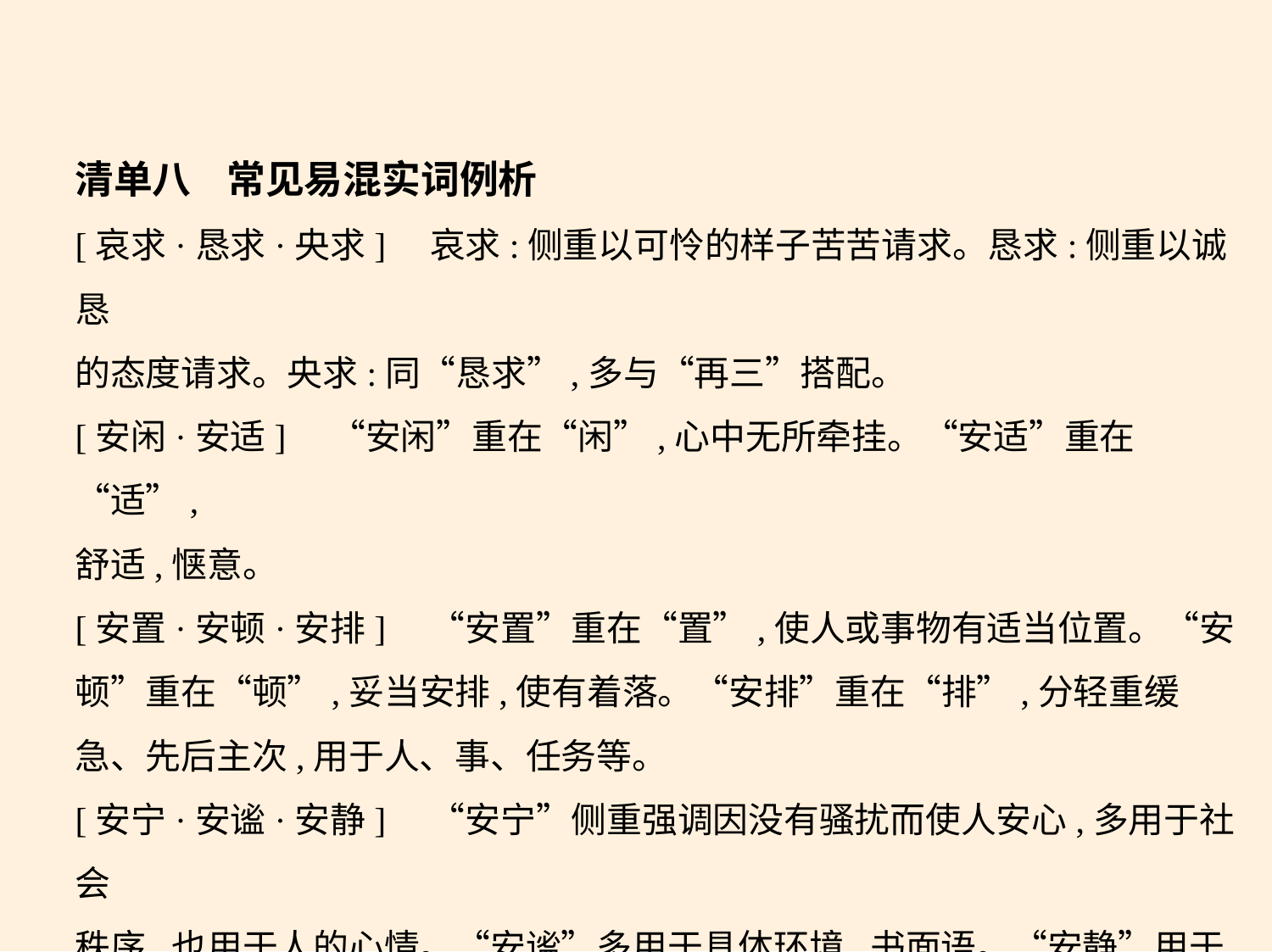

清单八    常见易混实词例析
[哀求·恳求·央求]    哀求:侧重以可怜的样子苦苦请求。恳求:侧重以诚恳
的态度请求。央求:同“恳求”,多与“再三”搭配。
[安闲·安适]　“安闲”重在“闲”,心中无所牵挂。“安适”重在“适”,
舒适,惬意。
[安置·安顿·安排]　“安置”重在“置”,使人或事物有适当位置。“安
顿”重在“顿”,妥当安排,使有着落。“安排”重在“排”,分轻重缓
急、先后主次,用于人、事、任务等。
[安宁·安谧·安静]　“安宁”侧重强调因没有骚扰而使人安心,多用于社会
秩序,也用于人的心情。“安谧”多用于具体环境,书面语。“安静”用于
形容环境、心情或人的状态。
[安慰·抚慰·安抚]　“安慰”侧重使人安心适意,其对象常常是个体。“抚